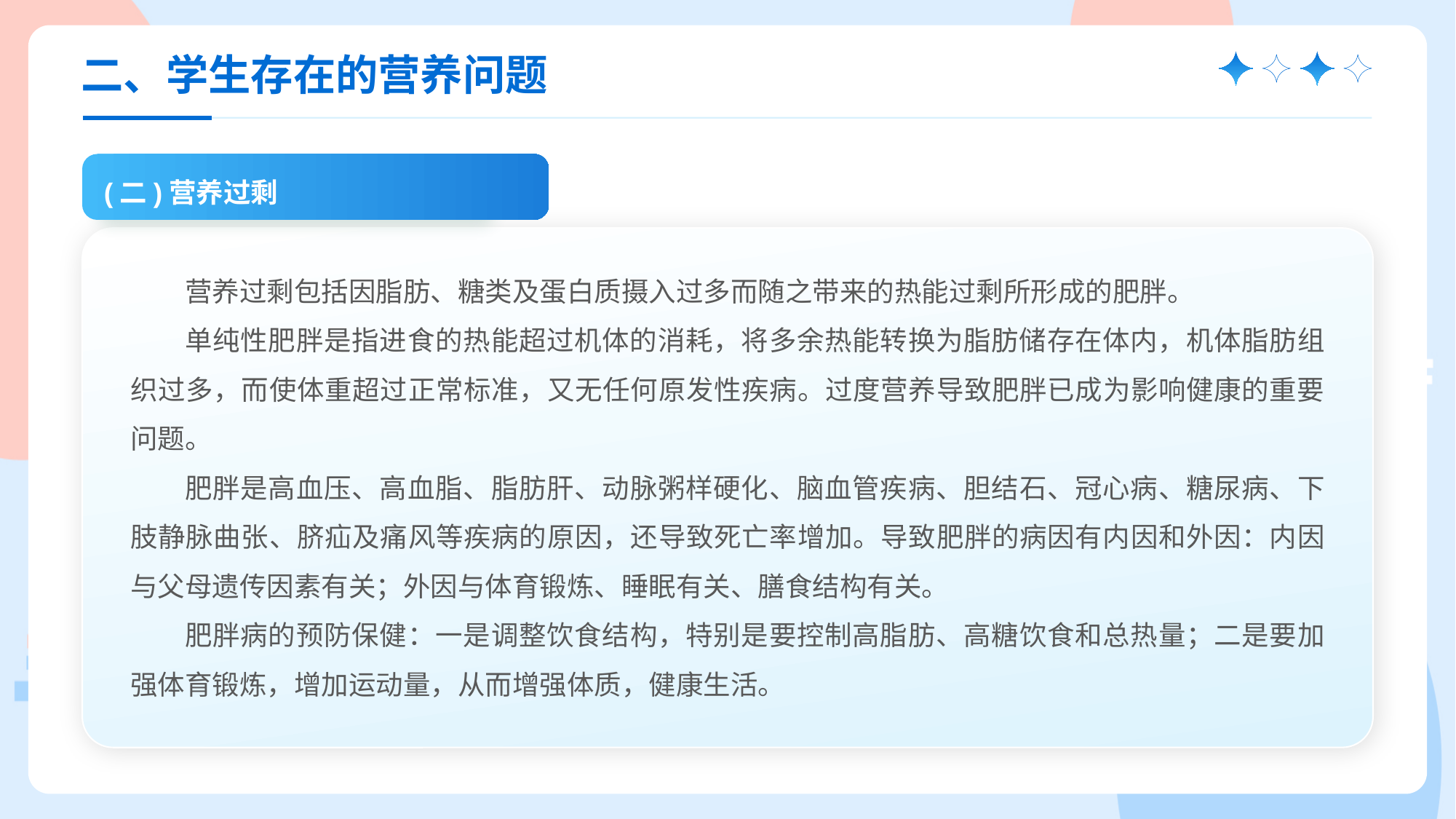

二、学生存在的营养问题

(二)营养过剩

营养过剩包括因脂肪、糖类及蛋白质摄入过多而随之带来的热能过剩所形成的肥胖。
单纯性肥胖是指进食的热能超过机体的消耗，将多余热能转换为脂肪储存在体内，机体脂肪组织过多，而使体重超过正常标准，又无任何原发性疾病。过度营养导致肥胖已成为影响健康的重要问题。
肥胖是高血压、高血脂、脂肪肝、动脉粥样硬化、脑血管疾病、胆结石、冠心病、糖尿病、下肢静脉曲张、脐疝及痛风等疾病的原因，还导致死亡率增加。导致肥胖的病因有内因和外因：内因与父母遗传因素有关；外因与体育锻炼、睡眠有关、膳食结构有关。
肥胖病的预防保健：一是调整饮食结构，特别是要控制高脂肪、高糖饮食和总热量；二是要加强体育锻炼，增加运动量，从而增强体质，健康生活。